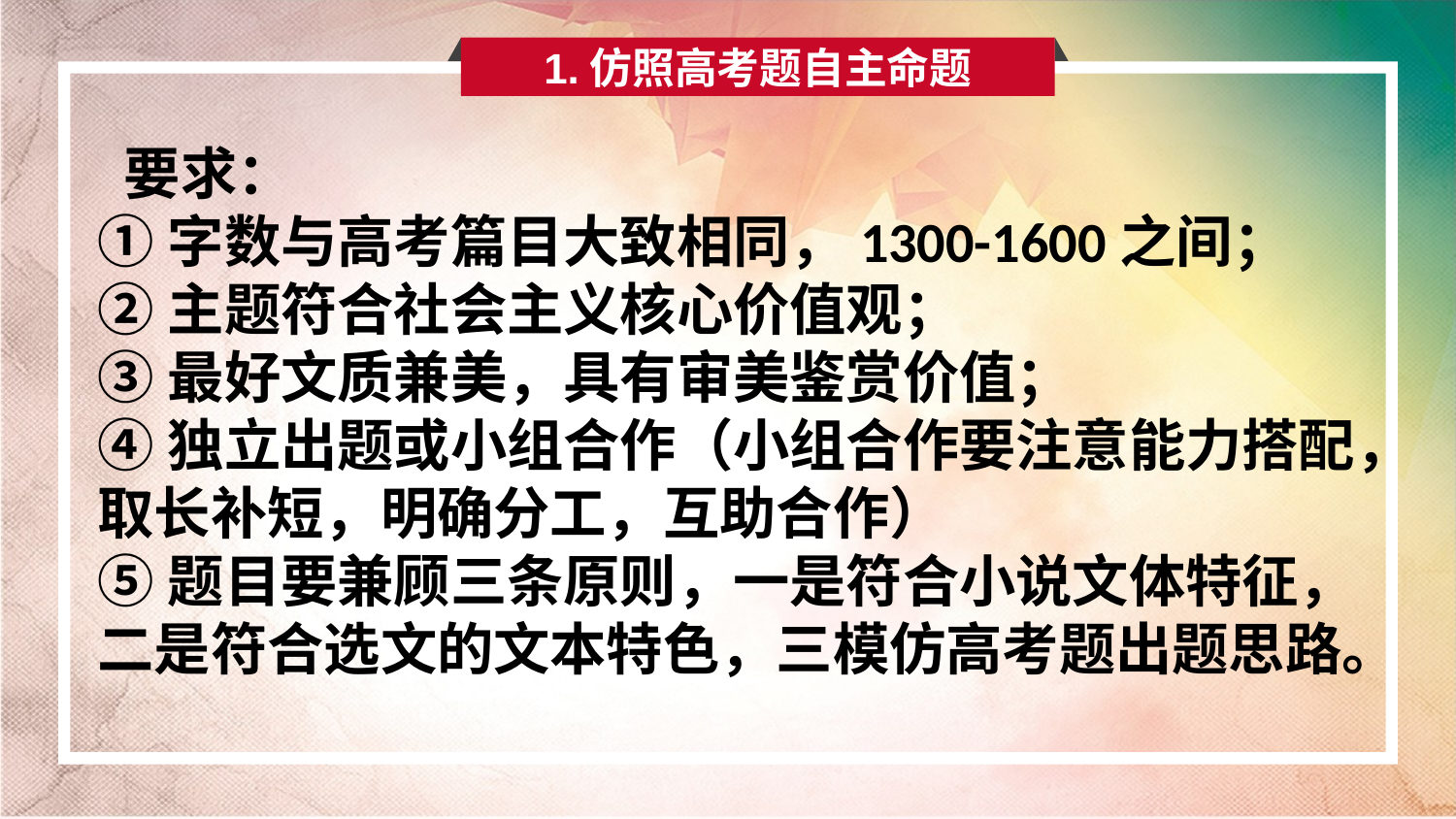

1.仿照高考题自主命题

 要求：
①字数与高考篇目大致相同，1300-1600之间；
②主题符合社会主义核心价值观；
③最好文质兼美，具有审美鉴赏价值；
④独立出题或小组合作（小组合作要注意能力搭配，取长补短，明确分工，互助合作）
⑤题目要兼顾三条原则，一是符合小说文体特征，二是符合选文的文本特色，三模仿高考题出题思路。